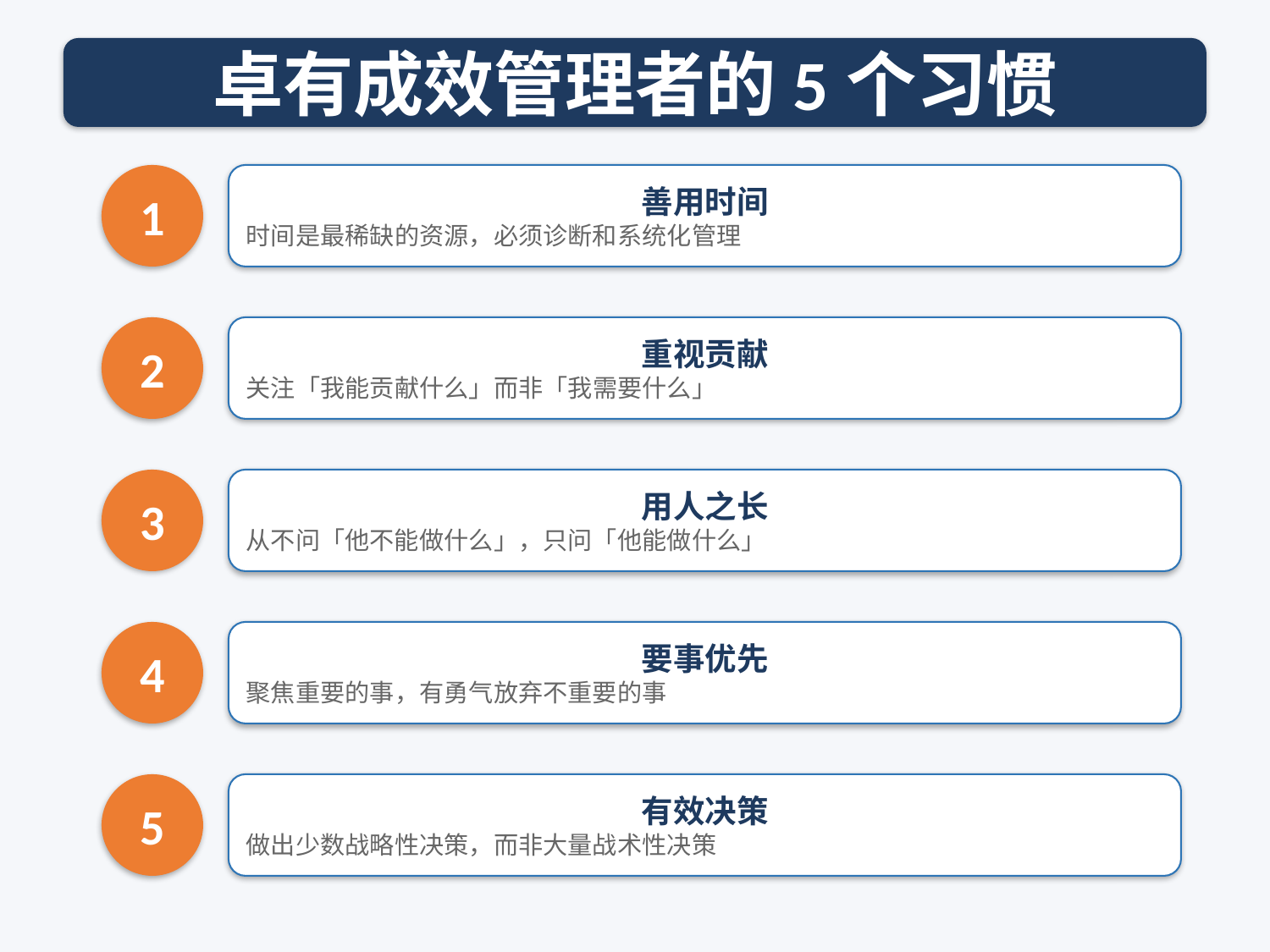

卓有成效管理者的5个习惯
1
善用时间
时间是最稀缺的资源，必须诊断和系统化管理
2
重视贡献
关注「我能贡献什么」而非「我需要什么」
3
用人之长
从不问「他不能做什么」，只问「他能做什么」
4
要事优先
聚焦重要的事，有勇气放弃不重要的事
5
有效决策
做出少数战略性决策，而非大量战术性决策